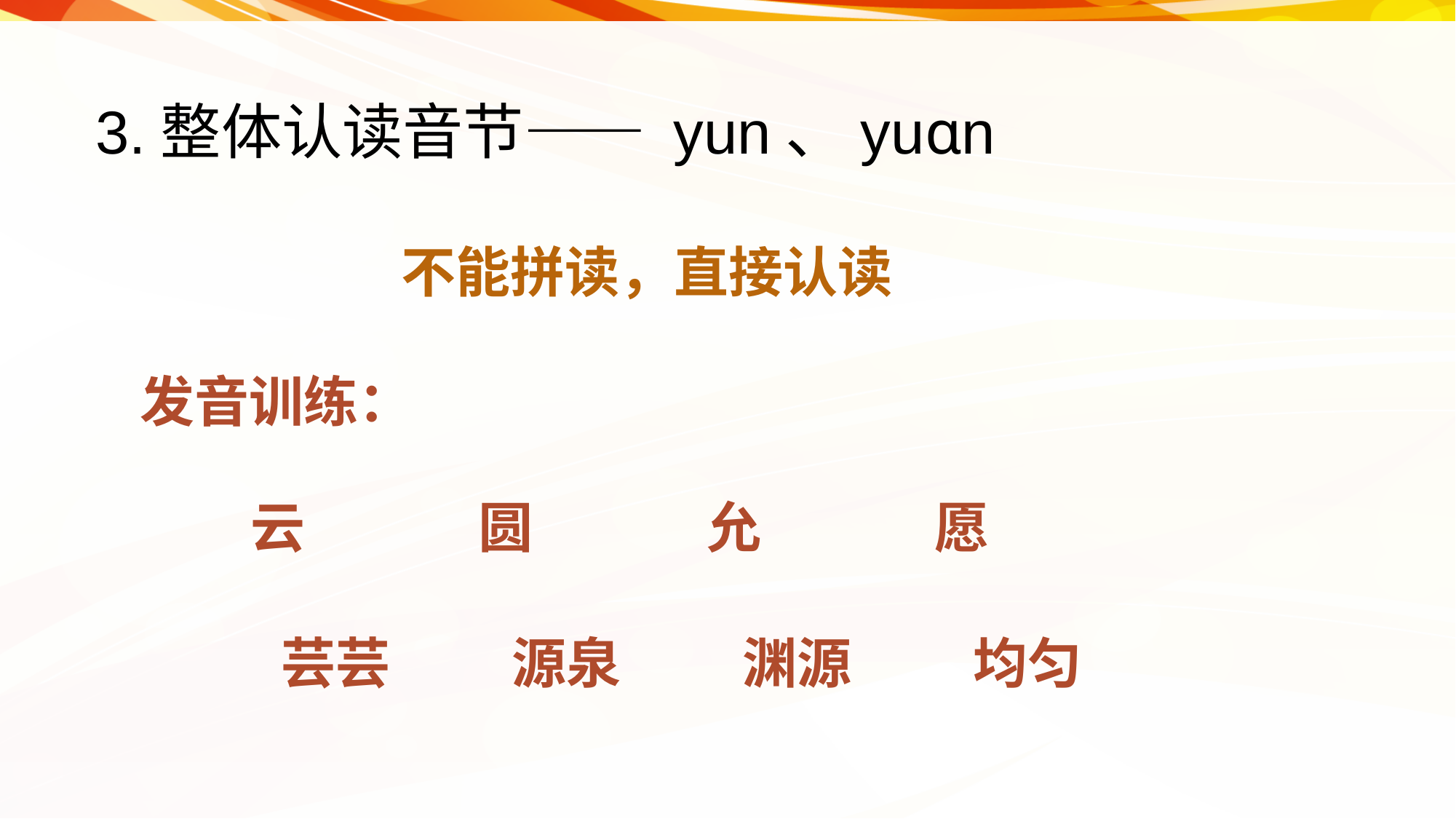

# 3.整体认读音节—— yun、yuɑn
不能拼读，直接认读
发音训练：
云
圆
允
愿
渊源
均匀
芸芸
源泉